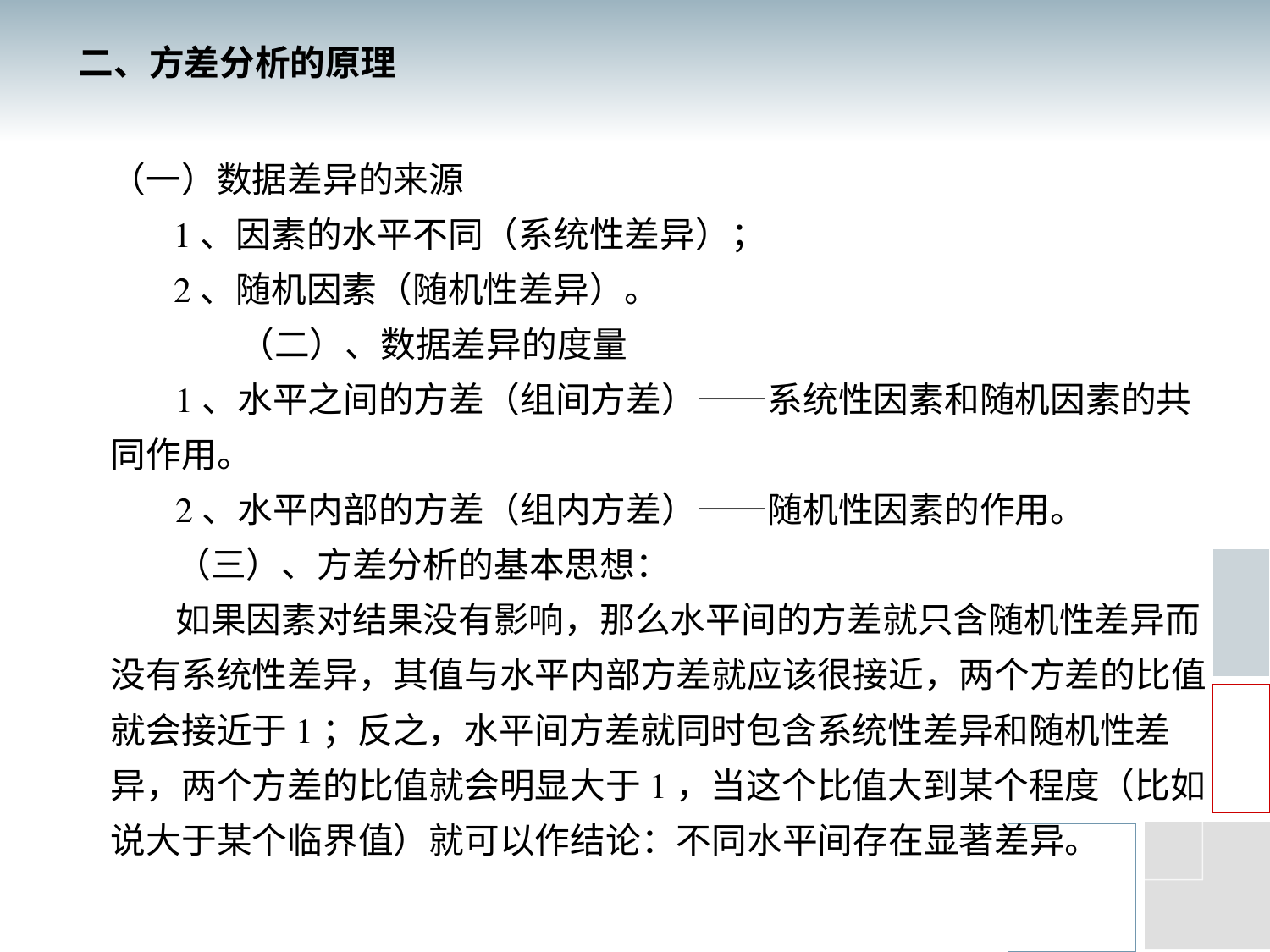

二、方差分析的原理
（一）数据差异的来源
1、因素的水平不同（系统性差异）；
2、随机因素（随机性差异）。
（二）、数据差异的度量
1、水平之间的方差（组间方差）——系统性因素和随机因素的共同作用。
2、水平内部的方差（组内方差）——随机性因素的作用。
（三）、方差分析的基本思想：
如果因素对结果没有影响，那么水平间的方差就只含随机性差异而没有系统性差异，其值与水平内部方差就应该很接近，两个方差的比值就会接近于1；反之，水平间方差就同时包含系统性差异和随机性差异，两个方差的比值就会明显大于1，当这个比值大到某个程度（比如说大于某个临界值）就可以作结论：不同水平间存在显著差异。